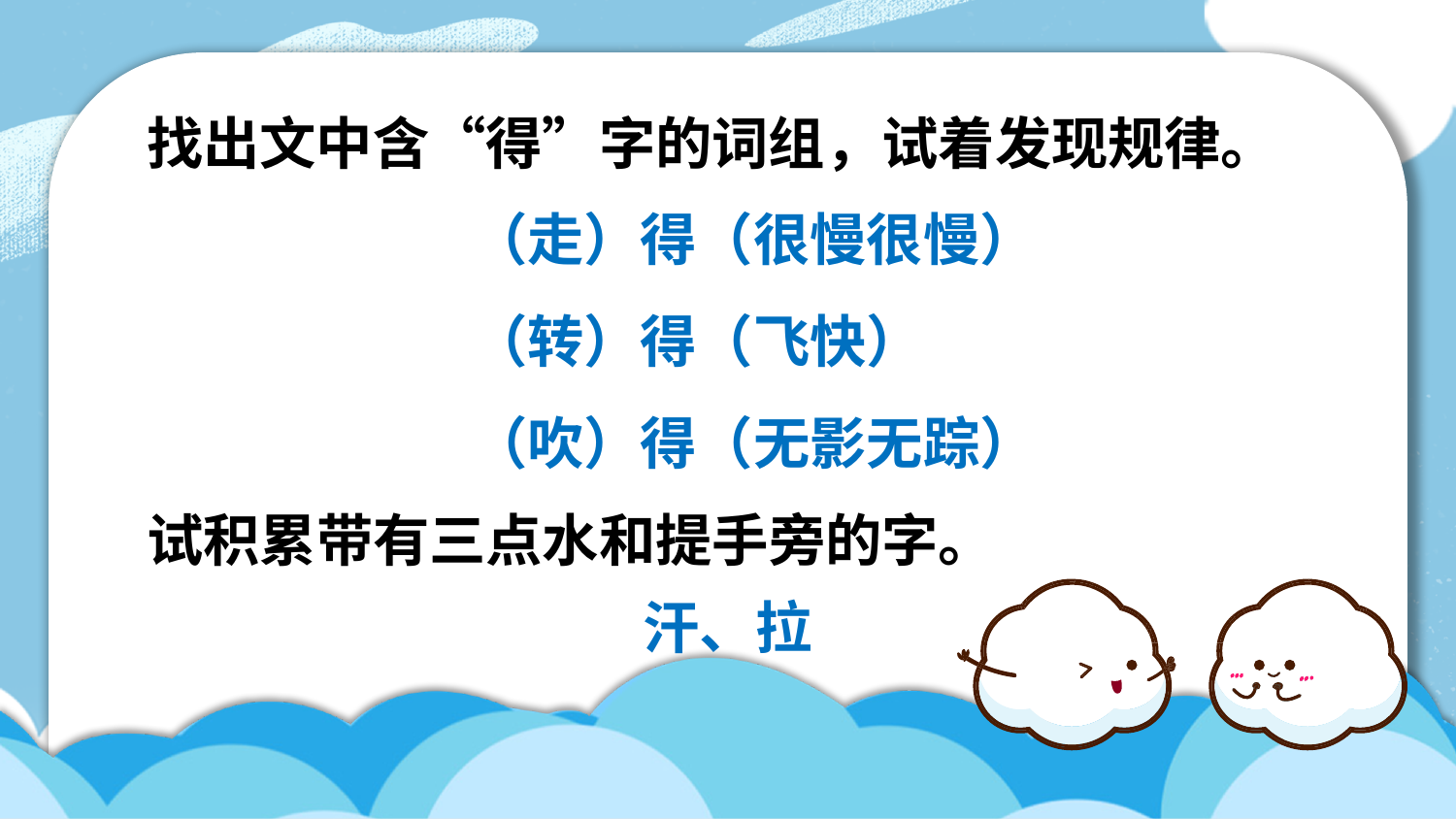

找出文中含“得”字的词组，试着发现规律。
（走）得（很慢很慢）
（转）得（飞快）
（吹）得（无影无踪）
试积累带有三点水和提手旁的字。
汗、拉